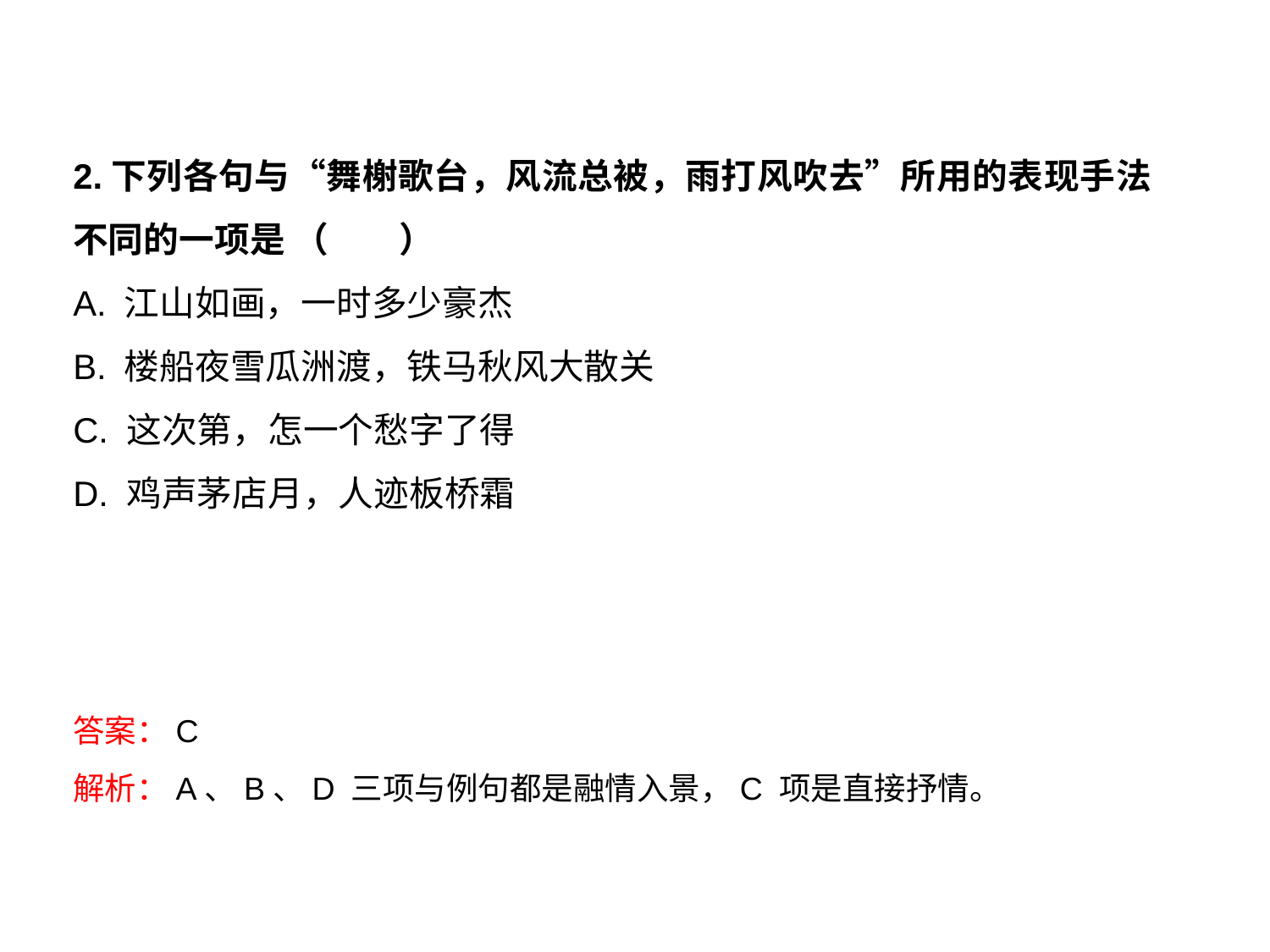

2.下列各句与“舞榭歌台，风流总被，雨打风吹去”所用的表现手法不同的一项是 （　　）
A. 江山如画，一时多少豪杰
B. 楼船夜雪瓜洲渡，铁马秋风大散关
C. 这次第，怎一个愁字了得
D. 鸡声茅店月，人迹板桥霜
答案：C
解析：A、B、D 三项与例句都是融情入景，C 项是直接抒情。